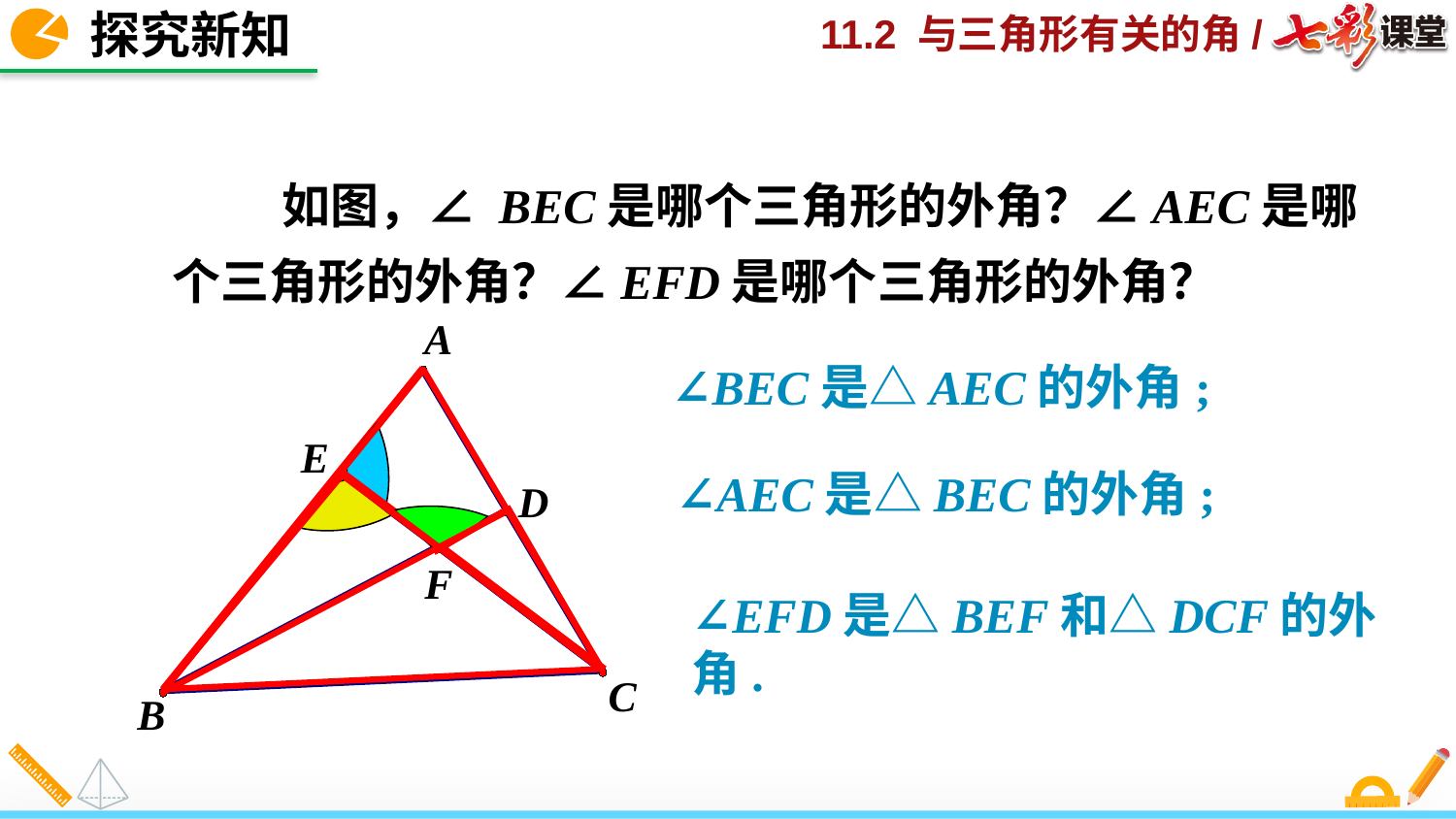

探究新知

         如图，∠ BEC是哪个三角形的外角？∠AEC是哪个三角形的外角？∠EFD是哪个三角形的外角？
A
∠BEC是△AEC的外角;

E
∠AEC是△BEC的外角;

D

F
∠EFD是△BEF和△DCF的外角.

C

B